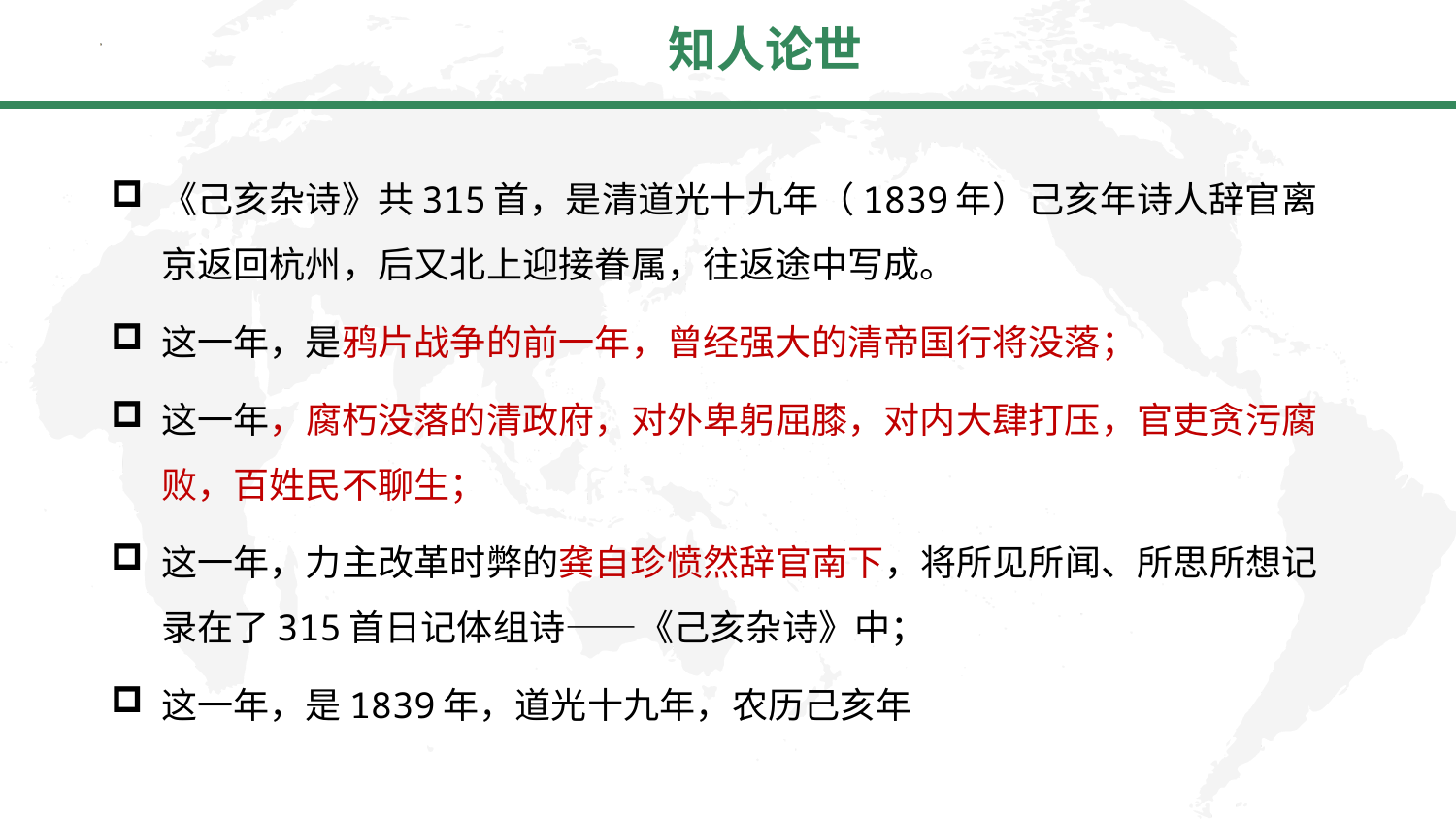

# 知人论世
《己亥杂诗》共315首，是清道光十九年（1839年）己亥年诗人辞官离京返回杭州，后又北上迎接眷属，往返途中写成。
这一年，是鸦片战争的前一年，曾经强大的清帝国行将没落；
这一年，腐朽没落的清政府，对外卑躬屈膝，对内大肆打压，官吏贪污腐败，百姓民不聊生；
这一年，力主改革时弊的龚自珍愤然辞官南下，将所见所闻、所思所想记录在了315首日记体组诗——《己亥杂诗》中；
这一年，是1839年，道光十九年，农历己亥年